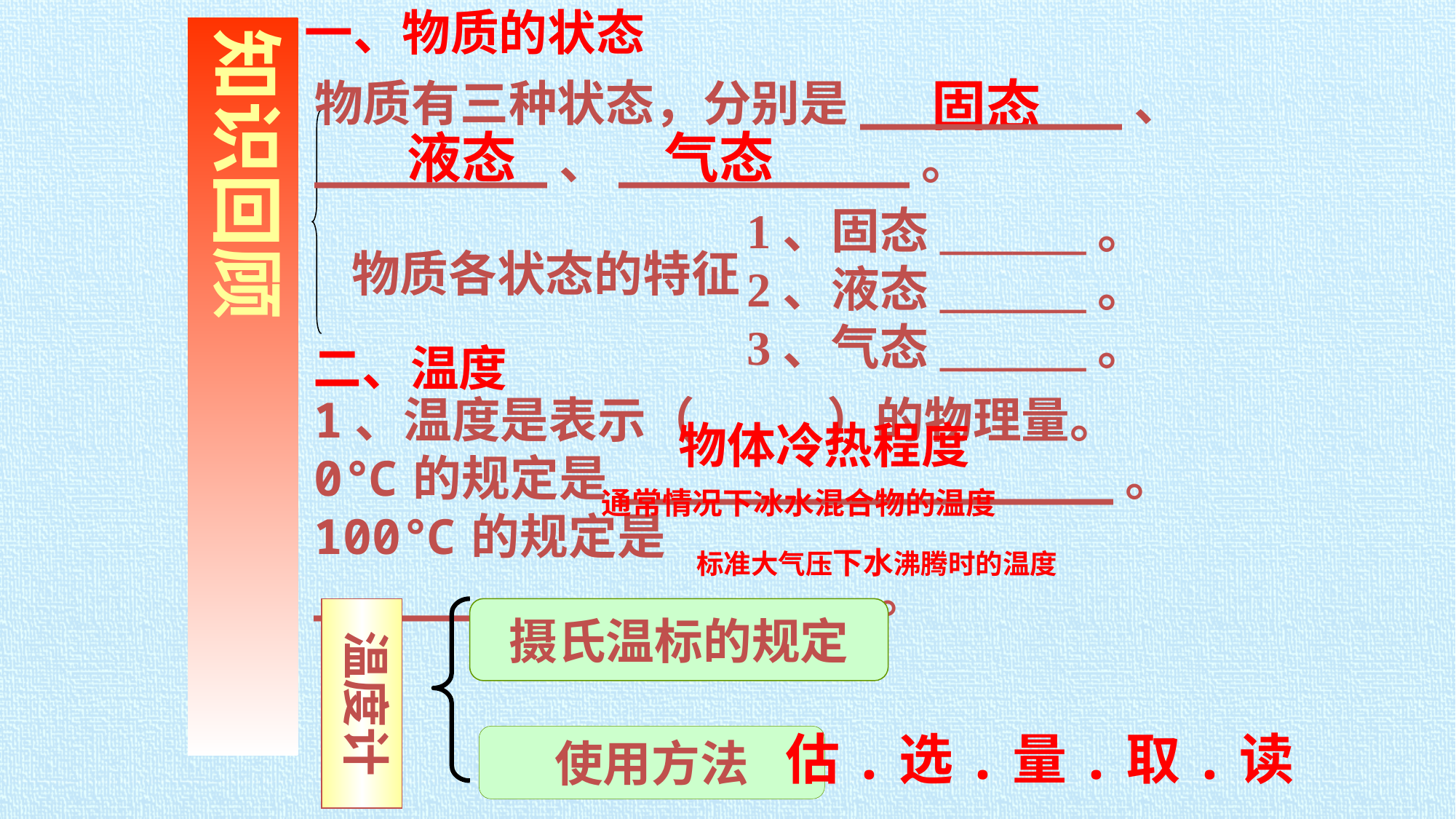

一、物质的状态

知识回顾

固态
物质有三种状态，分别是_________、
________、__________。

液态
气态
1、固态______。
2、液态______。
3、气态______。
物质各状态的特征
二、温度
物体冷热程度
1、温度是表示（            ）的物理量。  0℃的规定是_________________。
100℃的规定是___________________。
通常情况下冰水混合物的温度
标准大气压下水沸腾时的温度
温度计

摄氏温标的规定
估.选.量.取.读
使用方法